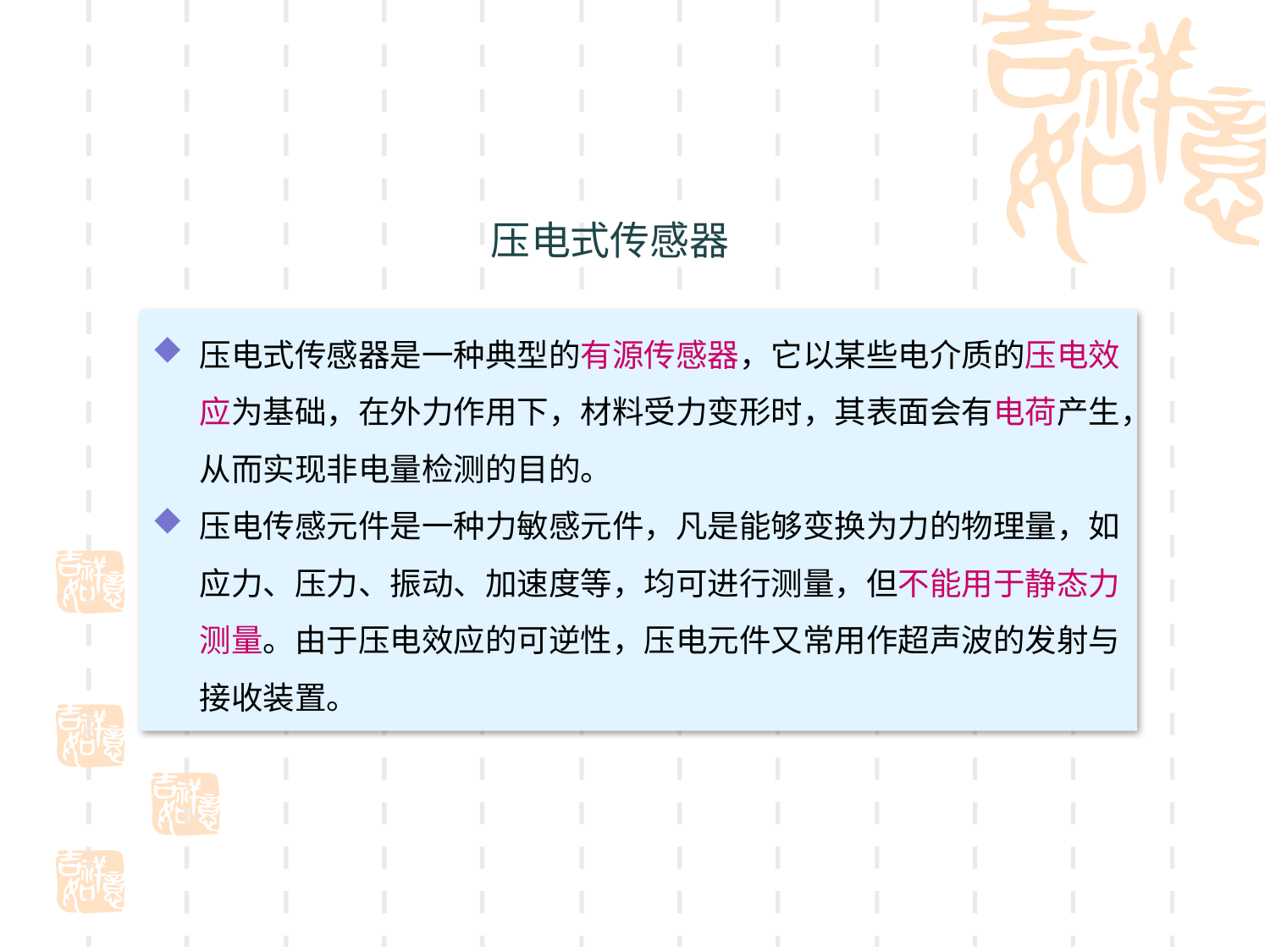

# 压电式传感器
压电式传感器是一种典型的有源传感器，它以某些电介质的压电效应为基础，在外力作用下，材料受力变形时，其表面会有电荷产生，从而实现非电量检测的目的。
压电传感元件是一种力敏感元件，凡是能够变换为力的物理量，如应力、压力、振动、加速度等，均可进行测量，但不能用于静态力测量。由于压电效应的可逆性，压电元件又常用作超声波的发射与接收装置。

2